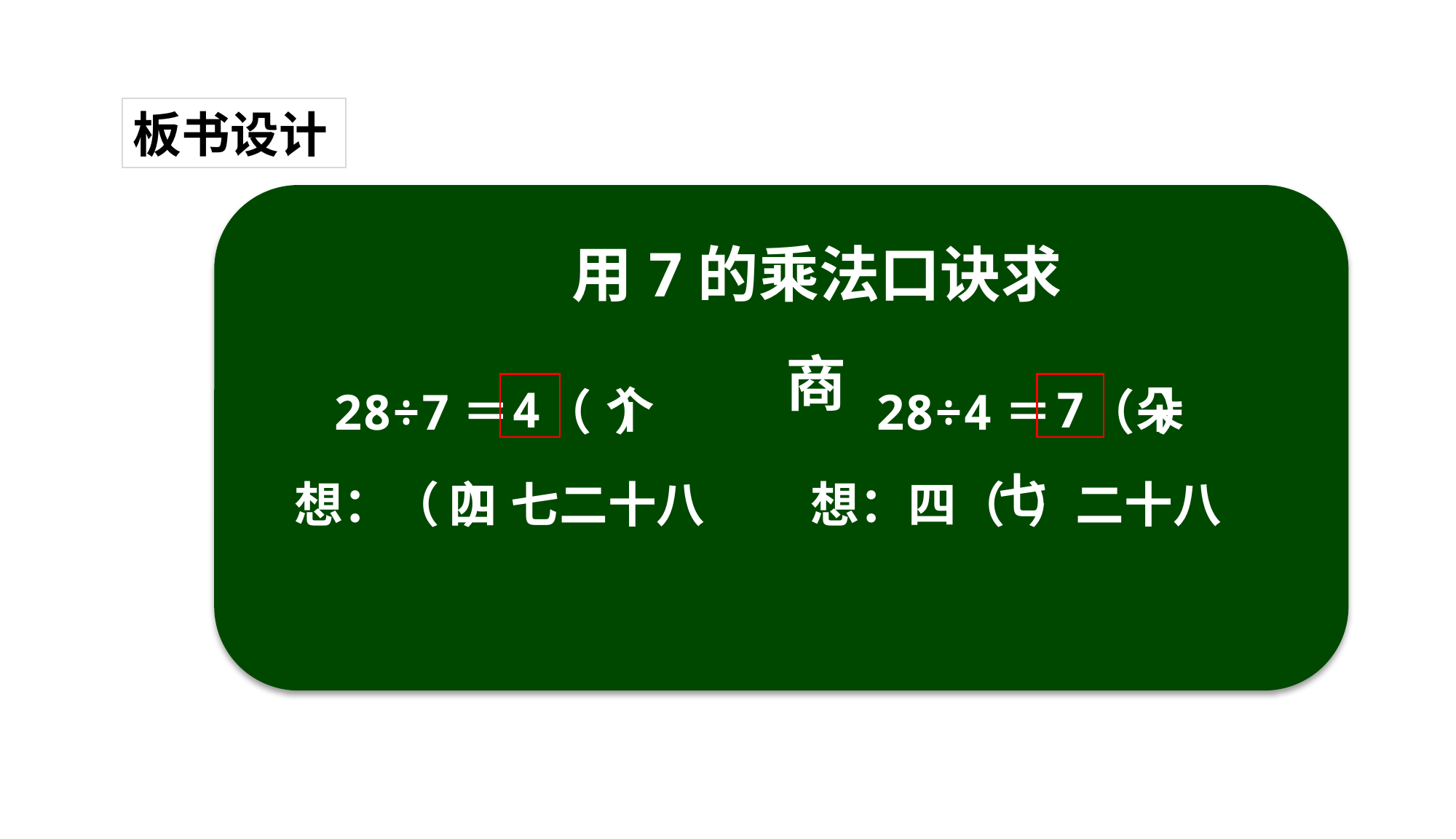

板书设计

用7的乘法口诀求商
4

个
7

朵
28÷7＝   （  ）
28÷4＝   （  ）
七
想：（  ）七二十八
想：四（  ）二十八
四